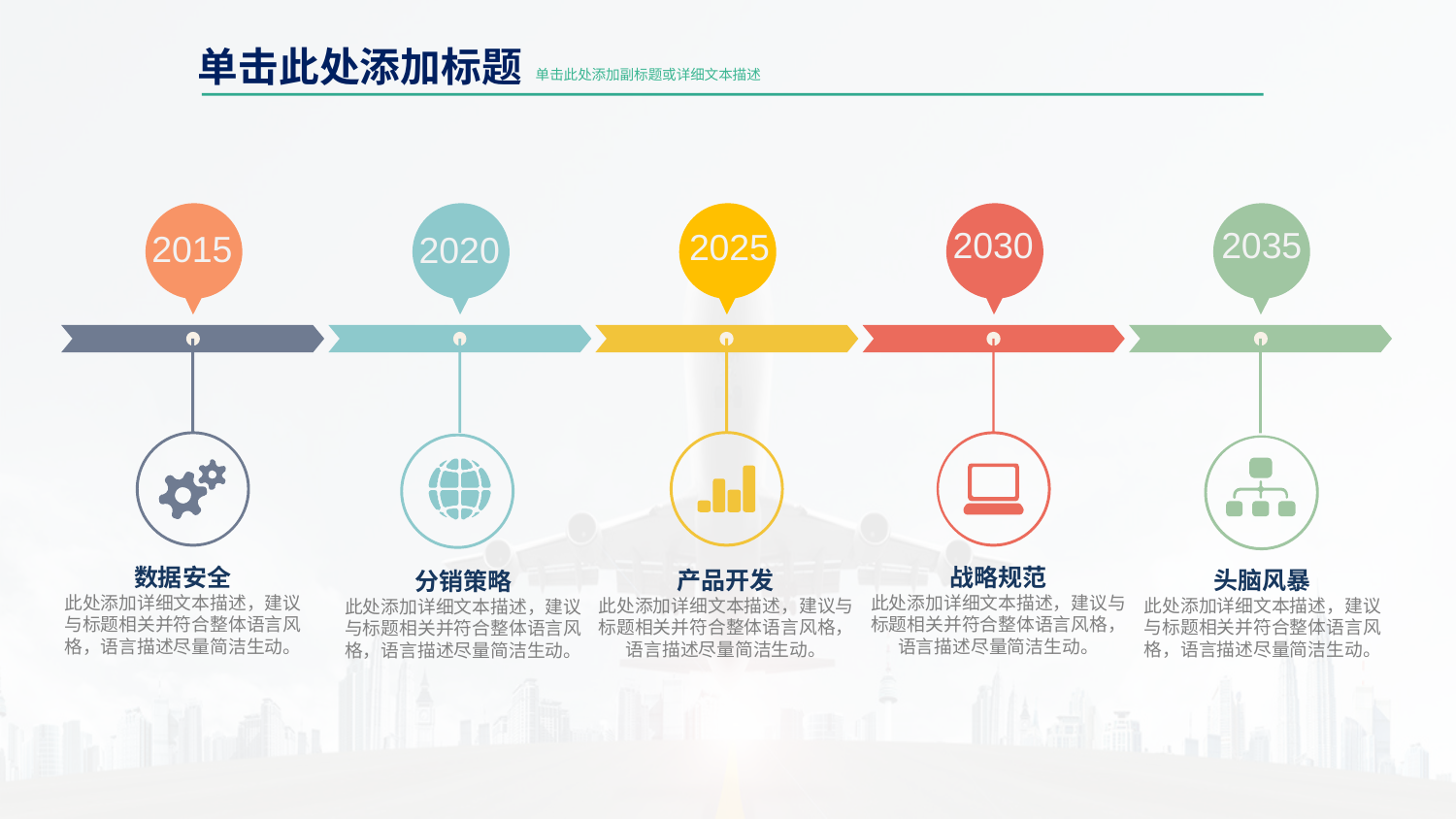

单击此处添加标题
单击此处添加副标题或详细文本描述

2015

2020

2025

2030

2035

产品开发
此处添加详细文本描述，建议与标题相关并符合整体语言风格，语言描述尽量简洁生动。

数据安全
此处添加详细文本描述，建议与标题相关并符合整体语言风格，语言描述尽量简洁生动。

分销策略
此处添加详细文本描述，建议与标题相关并符合整体语言风格，语言描述尽量简洁生动。

战略规范
此处添加详细文本描述，建议与标题相关并符合整体语言风格，语言描述尽量简洁生动。

头脑风暴
此处添加详细文本描述，建议与标题相关并符合整体语言风格，语言描述尽量简洁生动。